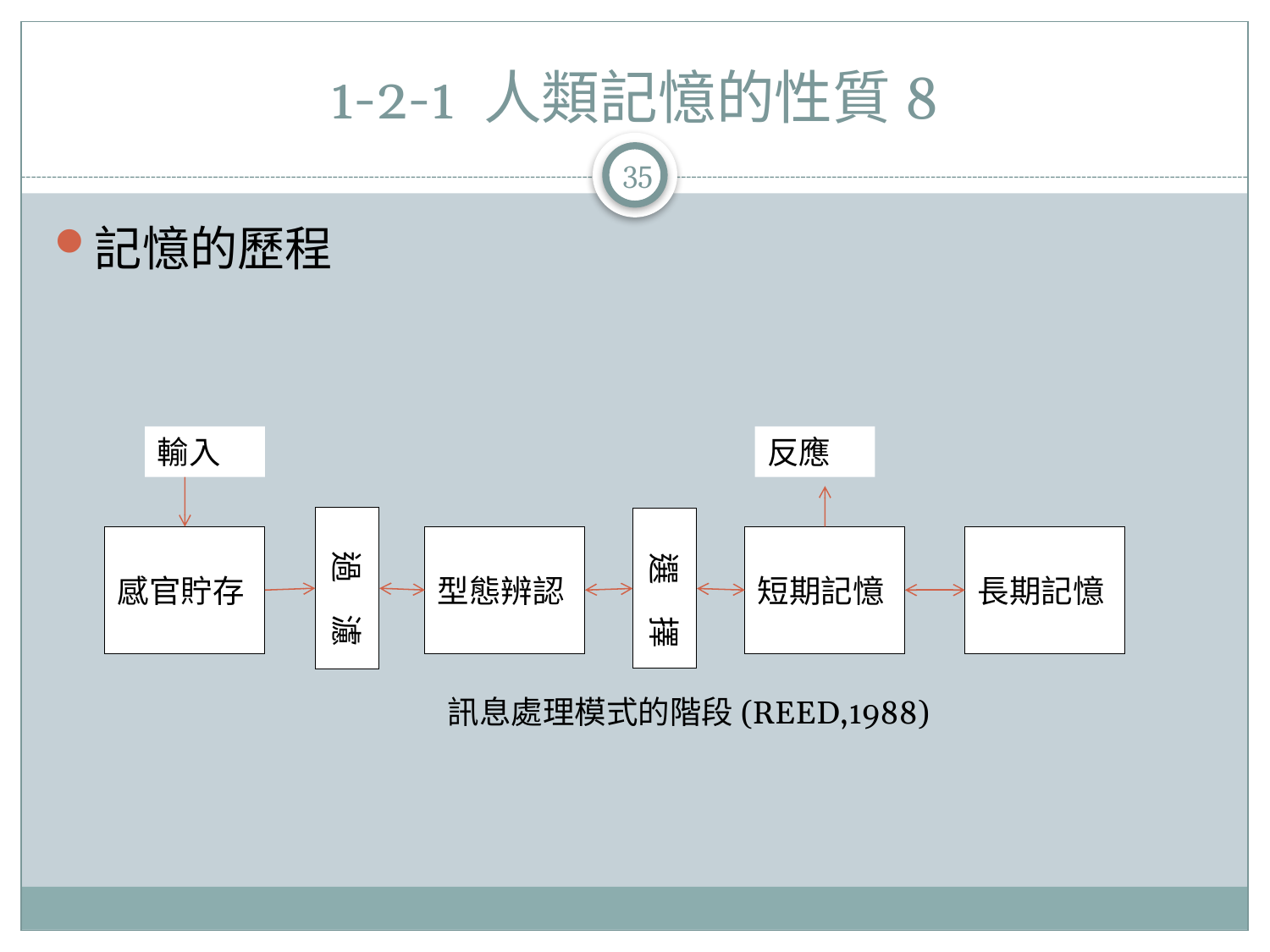

# 1-2-1 人類記憶的性質8
35
記憶的歷程
輸入
反應
　過　濾
　選　擇

感官貯存

型態辨認

短期記憶

長期記憶

訊息處理模式的階段(REED,1988)